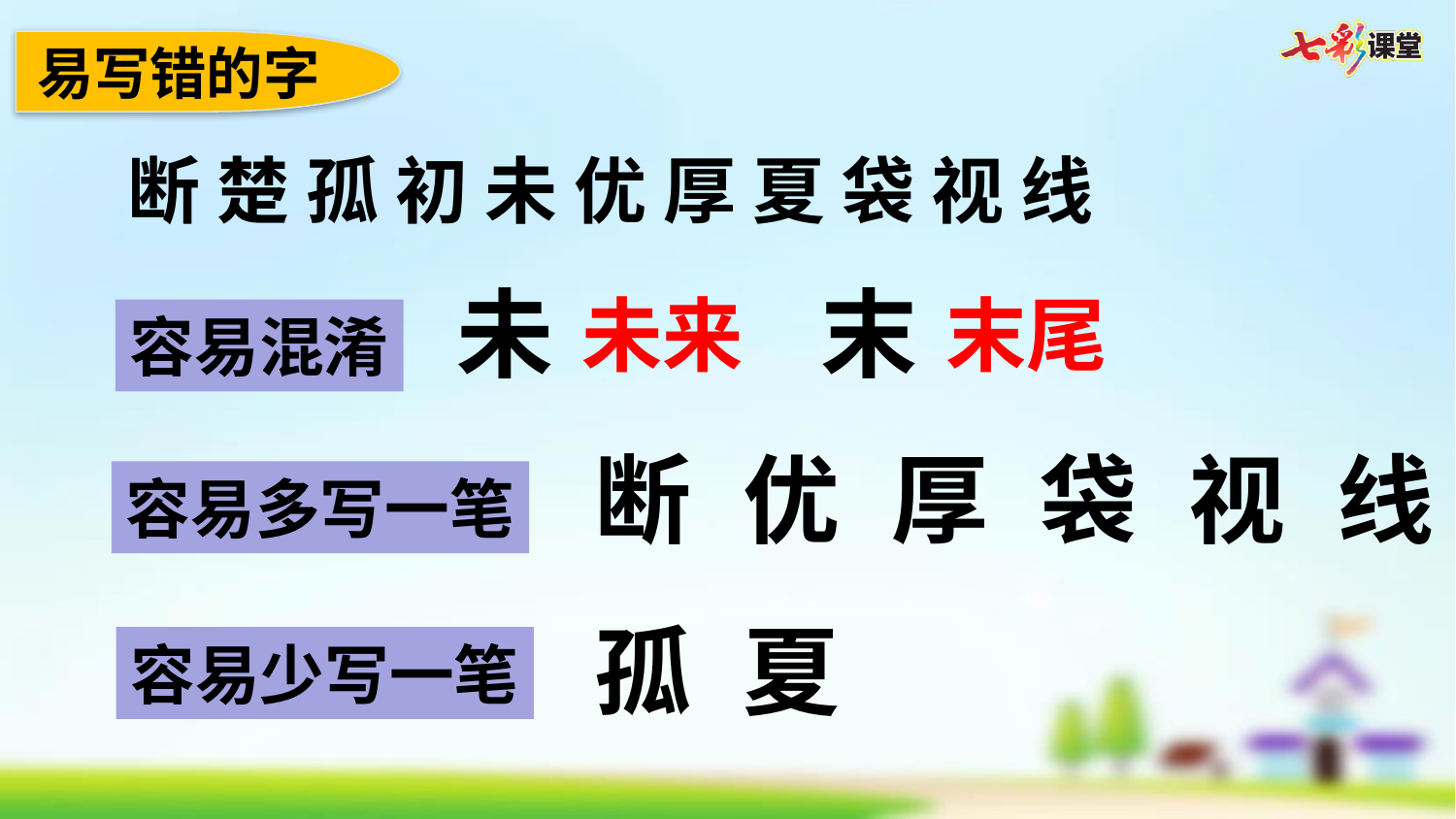

易写错的字
断 楚 孤 初 未 优 厚 夏 袋 视 线
未
末
未来
末尾
容易混淆
断
优
厚
袋
视
线
容易多写一笔
孤
夏
容易少写一笔